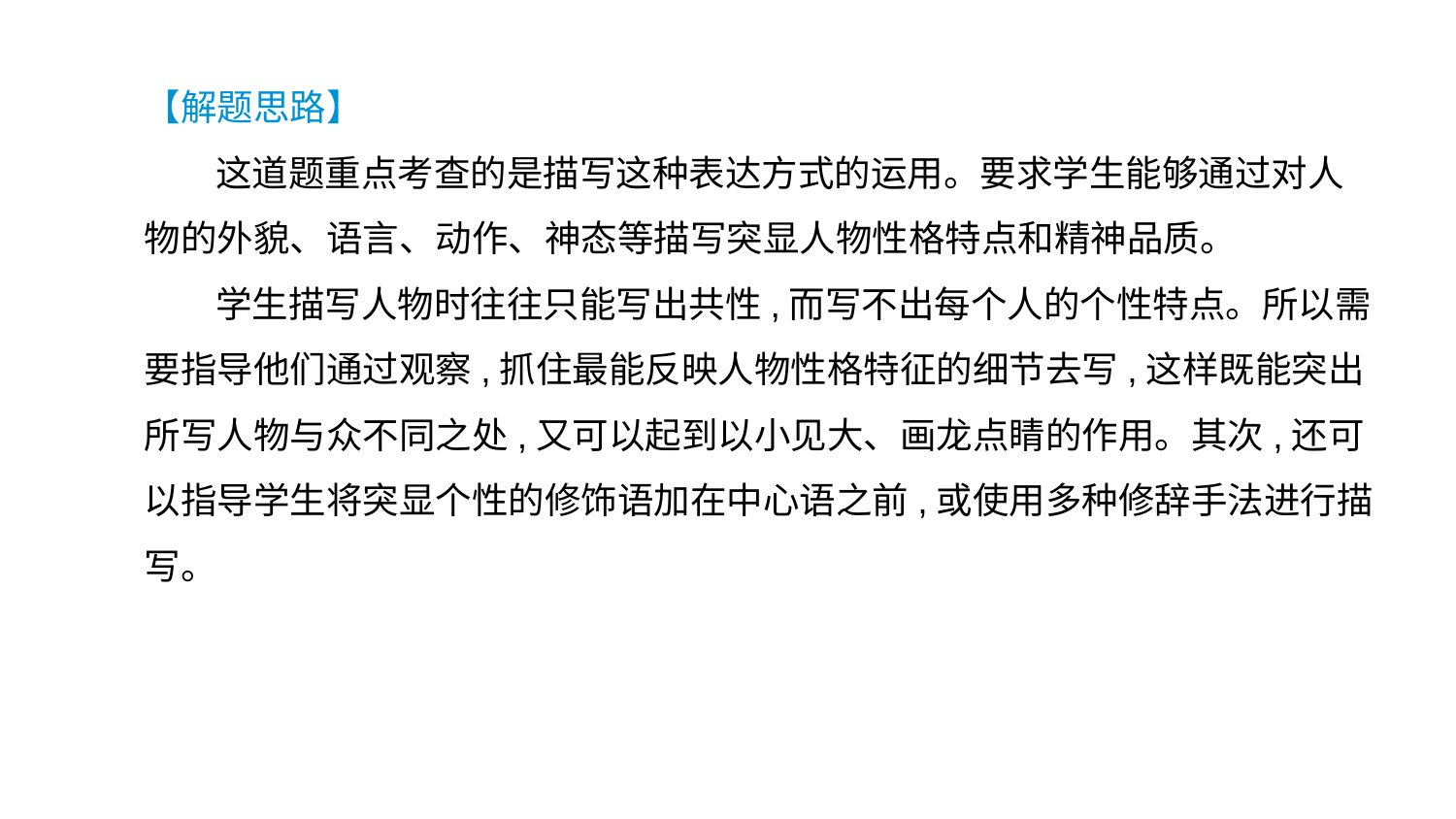

【解题思路】
这道题重点考查的是描写这种表达方式的运用。要求学生能够通过对人物的外貌、语言、动作、神态等描写突显人物性格特点和精神品质。
学生描写人物时往往只能写出共性,而写不出每个人的个性特点。所以需要指导他们通过观察,抓住最能反映人物性格特征的细节去写,这样既能突出所写人物与众不同之处,又可以起到以小见大、画龙点睛的作用。其次,还可以指导学生将突显个性的修饰语加在中心语之前,或使用多种修辞手法进行描写。